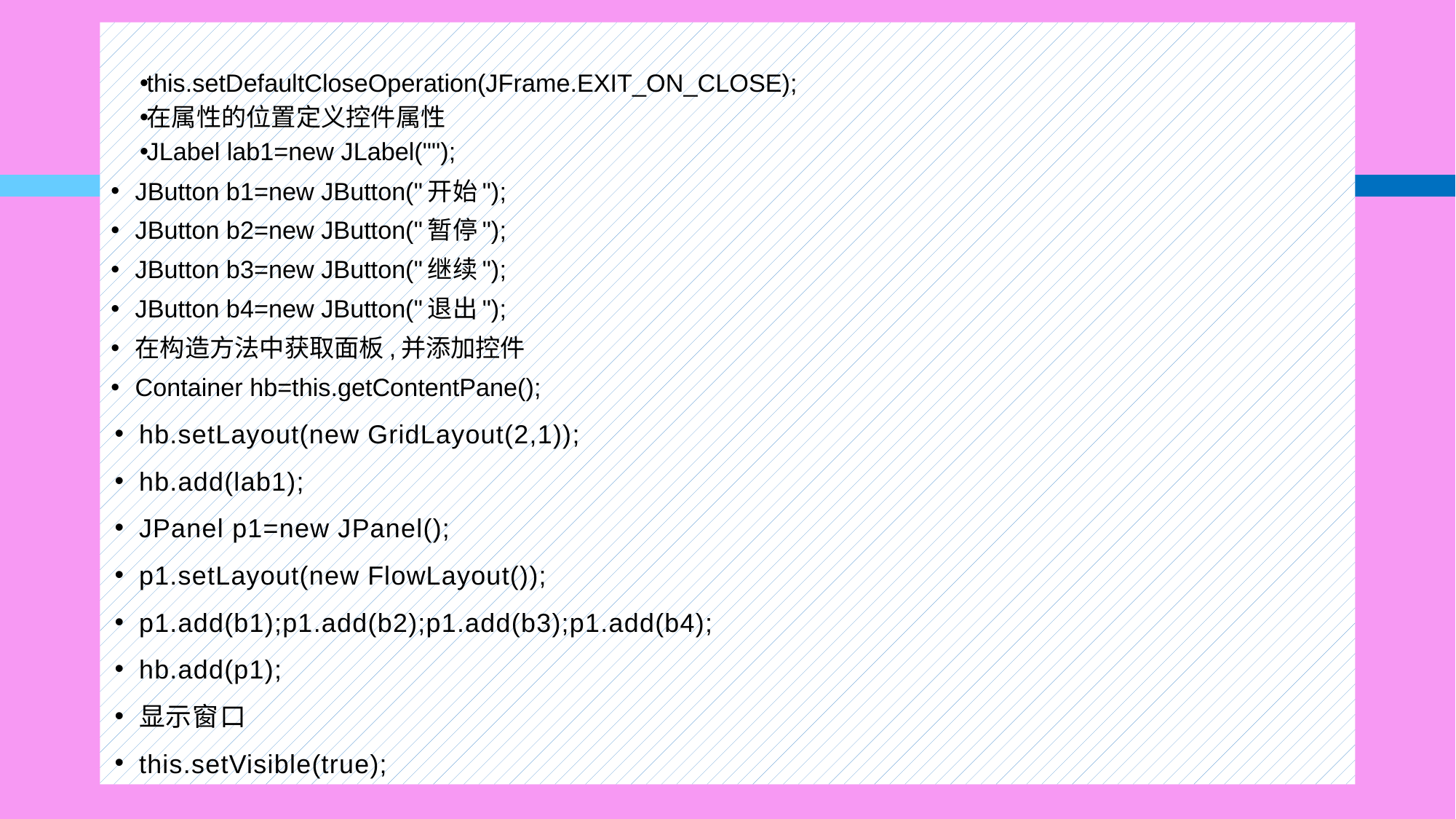

this.setDefaultCloseOperation(JFrame.EXIT_ON_CLOSE);
在属性的位置定义控件属性
JLabel lab1=new JLabel("");
JButton b1=new JButton("开始");
JButton b2=new JButton("暂停");
JButton b3=new JButton("继续");
JButton b4=new JButton("退出");
在构造方法中获取面板,并添加控件
Container hb=this.getContentPane();
hb.setLayout(new GridLayout(2,1));
hb.add(lab1);
JPanel p1=new JPanel();
p1.setLayout(new FlowLayout());
p1.add(b1);p1.add(b2);p1.add(b3);p1.add(b4);
hb.add(p1);
显示窗口
this.setVisible(true);

#